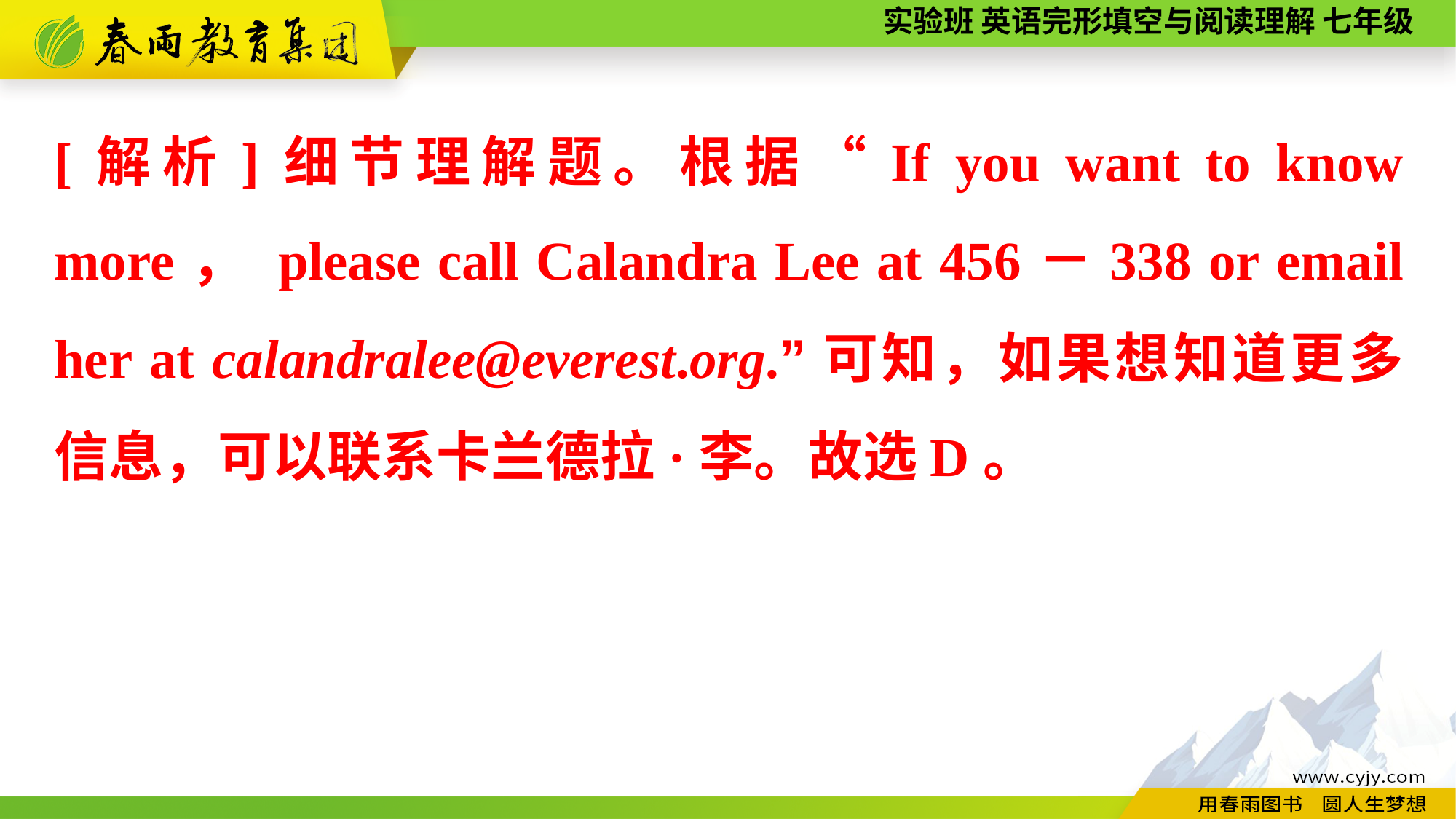

[解析]细节理解题。根据“If you want to know more， please call Calandra Lee at 456－338 or email her at calandralee@everest.org.”可知，如果想知道更多信息，可以联系卡兰德拉·李。故选D。